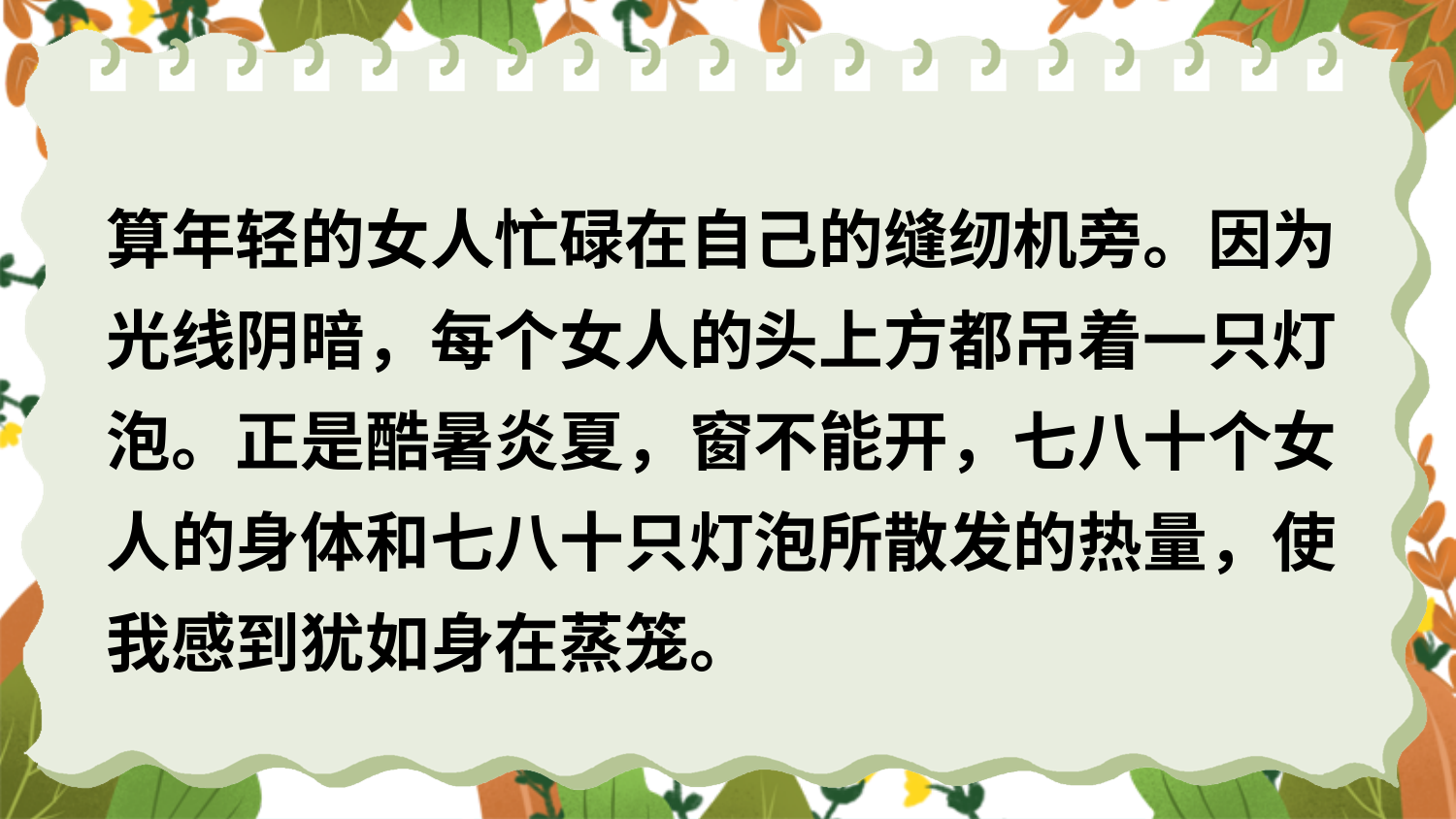

算年轻的女人忙碌在自己的缝纫机旁。因为光线阴暗，每个女人的头上方都吊着一只灯泡。正是酷暑炎夏，窗不能开，七八十个女人的身体和七八十只灯泡所散发的热量，使我感到犹如身在蒸笼。